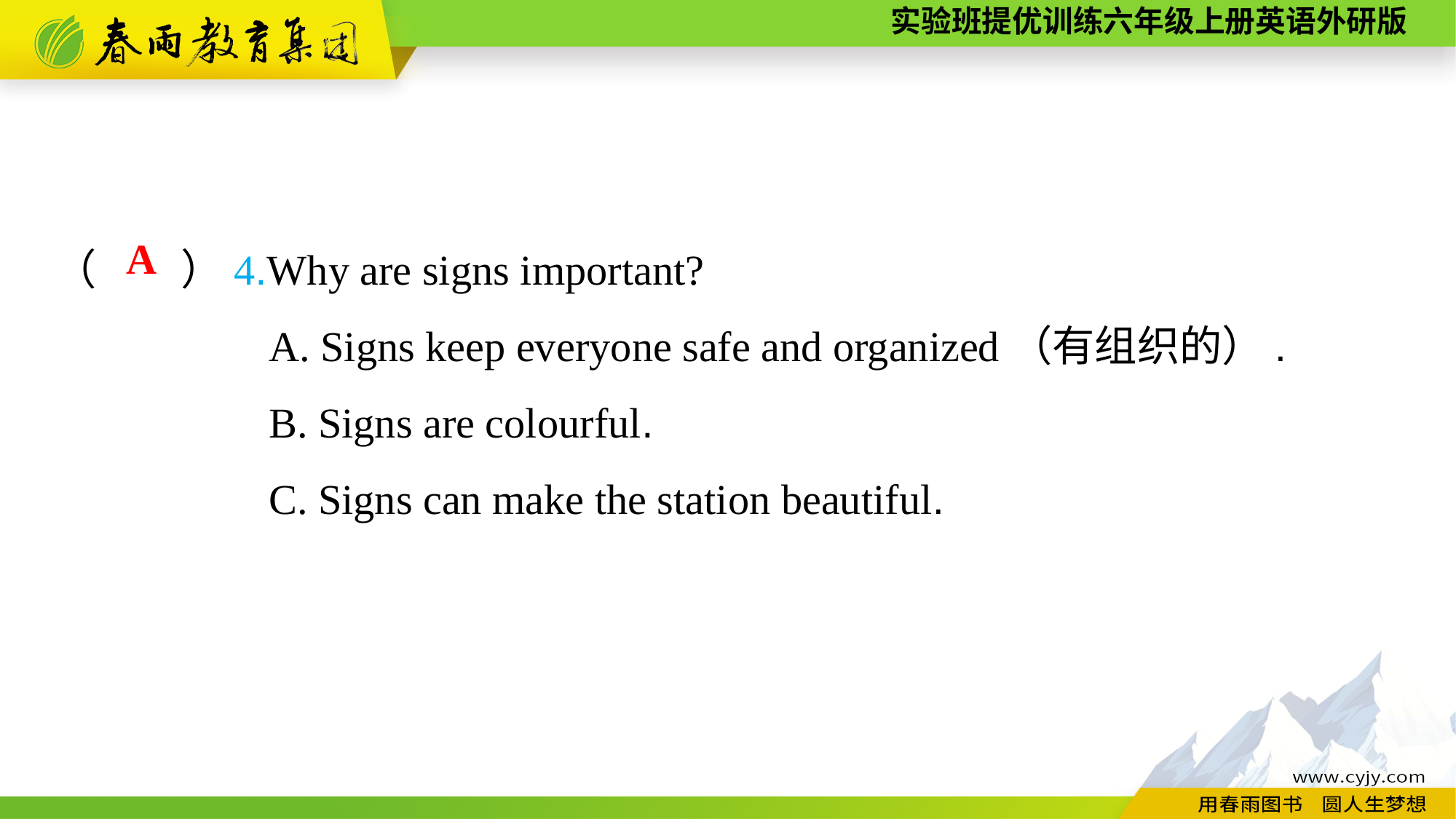

（　　）4.Why are signs important?
A. Signs keep everyone safe and organized（有组织的）.
B. Signs are colourful.
C. Signs can make the station beautiful.
A